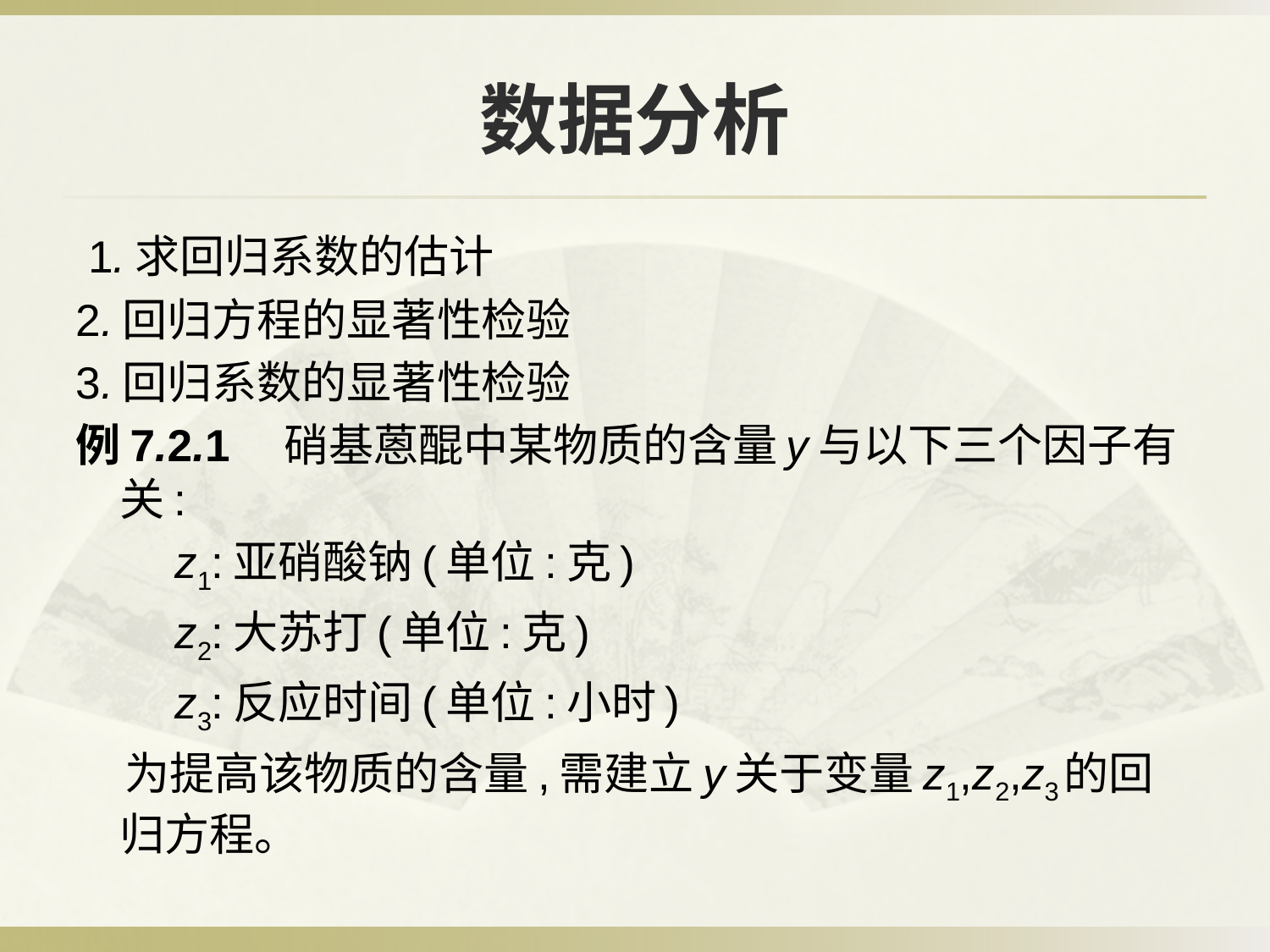

# 数据分析
 1.求回归系数的估计
2.回归方程的显著性检验
3.回归系数的显著性检验
例7.2.1　硝基蒽醌中某物质的含量y与以下三个因子有关:
　　z1:亚硝酸钠(单位:克)
　　z2:大苏打(单位:克)
　　z3:反应时间(单位:小时)
    为提高该物质的含量,需建立y关于变量z1,z2,z3的回归方程。